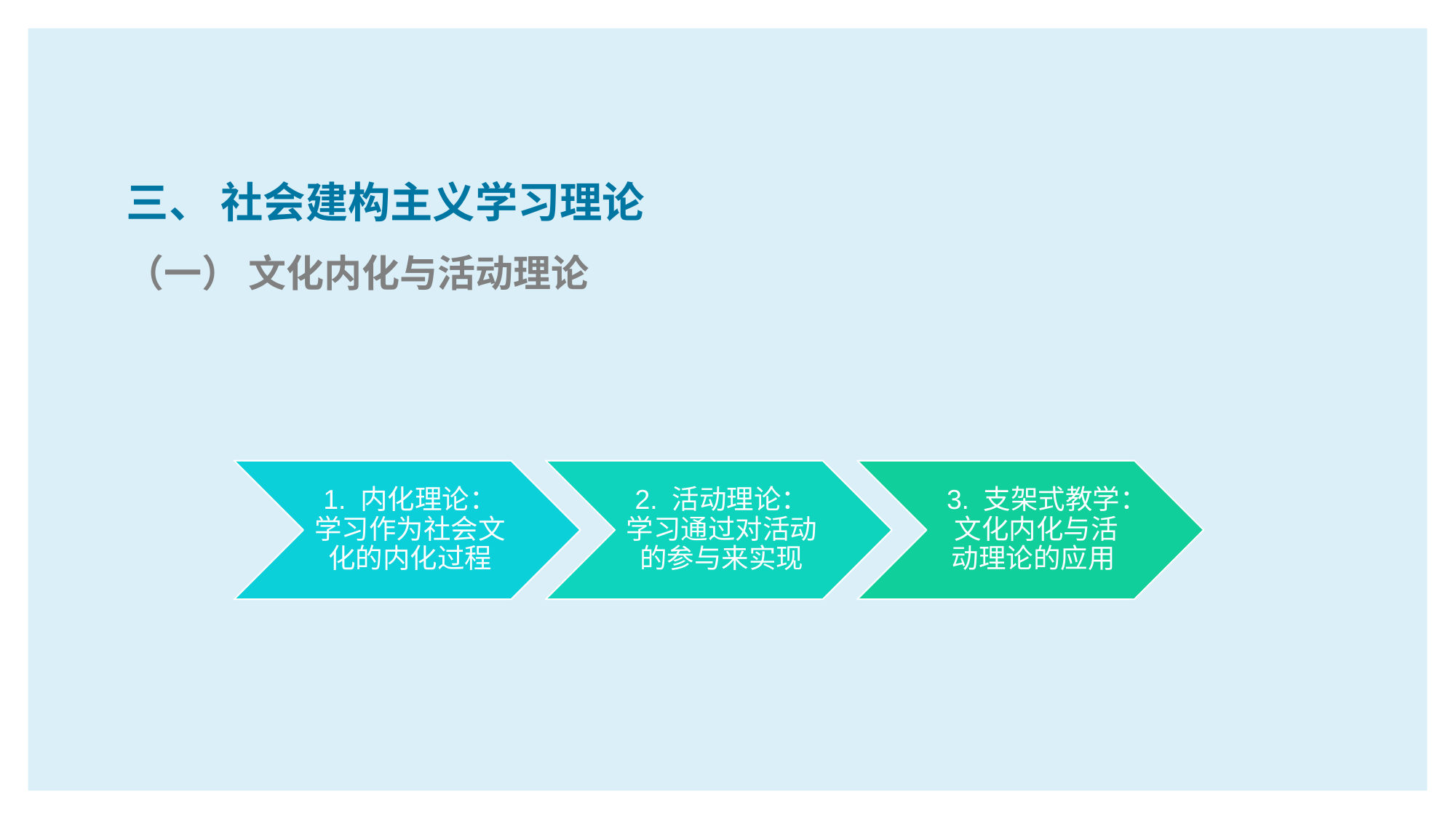

三、 社会建构主义学习理论
（一） 文化内化与活动理论
1. 内化理论： 学习作为社会文化的内化过程
2. 活动理论： 学习通过对活动的参与来实现
3. 支架式教学： 文化内化与活动理论的应用